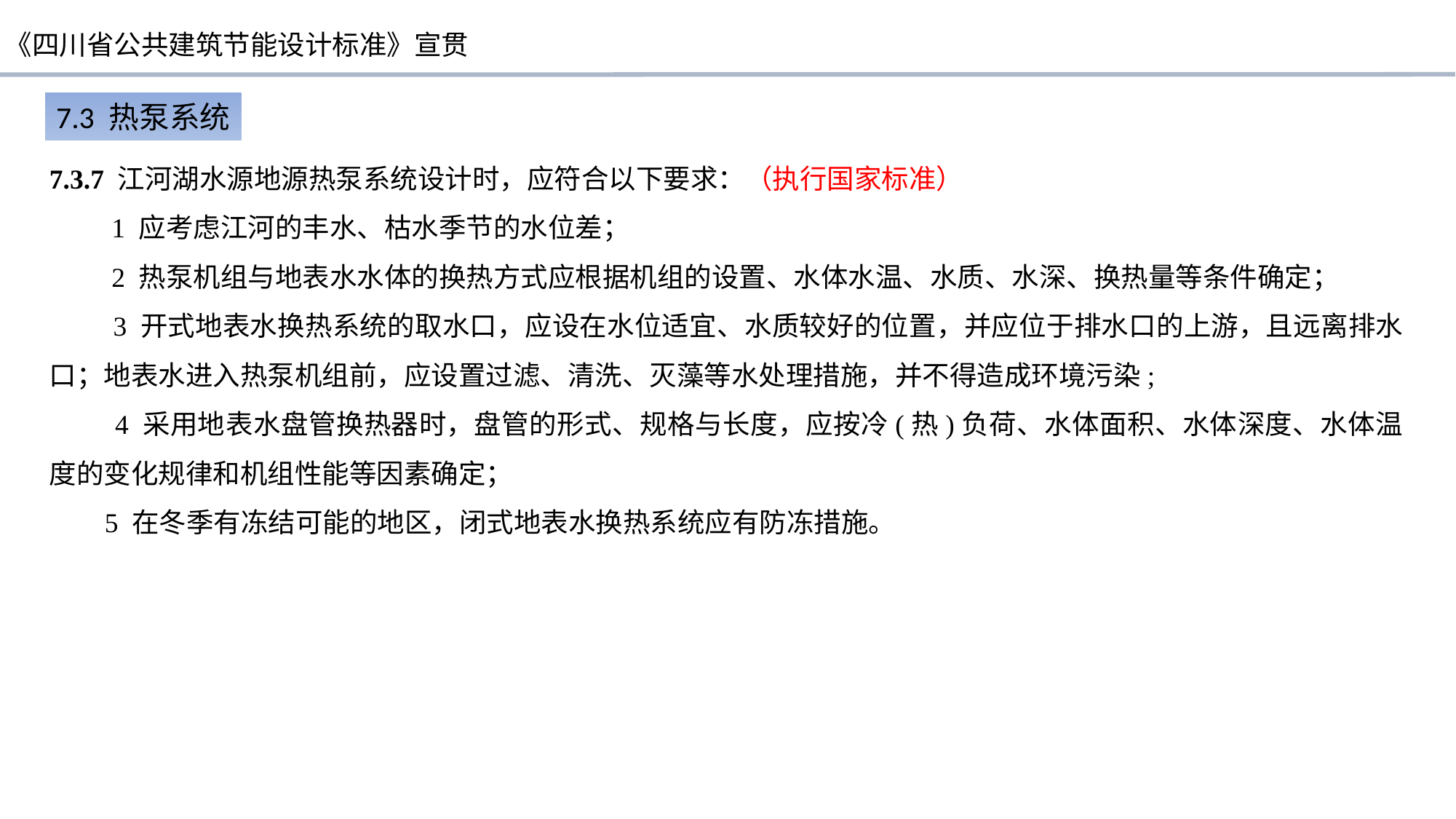

7.3 热泵系统
7.3.7 江河湖水源地源热泵系统设计时，应符合以下要求：（执行国家标准）
         1 应考虑江河的丰水、枯水季节的水位差；
         2 热泵机组与地表水水体的换热方式应根据机组的设置、水体水温、水质、水深、换热量等条件确定；
         3 开式地表水换热系统的取水口，应设在水位适宜、水质较好的位置，并应位于排水口的上游，且远离排水口；地表水进入热泵机组前，应设置过滤、清洗、灭藻等水处理措施，并不得造成环境污染;
         4 采用地表水盘管换热器时，盘管的形式、规格与长度，应按冷(热)负荷、水体面积、水体深度、水体温度的变化规律和机组性能等因素确定；
        5 在冬季有冻结可能的地区，闭式地表水换热系统应有防冻措施。